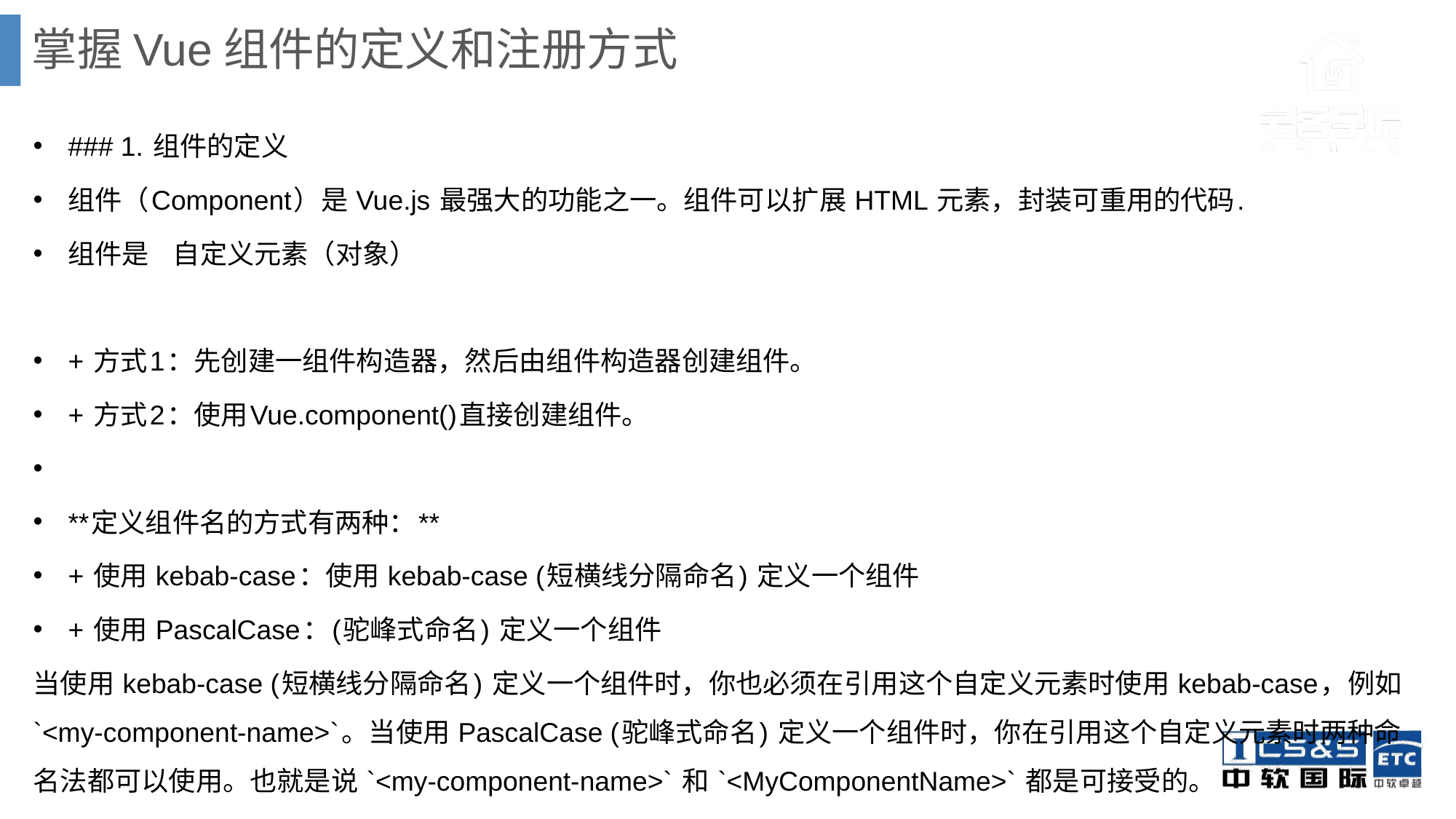

# 掌握Vue组件的定义和注册方式
### 1. 组件的定义
组件（Component）是 Vue.js 最强大的功能之一。组件可以扩展 HTML 元素，封装可重用的代码.
组件是	自定义元素（对象）

+ 方式1：先创建一组件构造器，然后由组件构造器创建组件。
+ 方式2：使用Vue.component()直接创建组件。

**定义组件名的方式有两种：**
+ 使用 kebab-case：使用 kebab-case (短横线分隔命名) 定义一个组件
+ 使用 PascalCase：(驼峰式命名) 定义一个组件
当使用 kebab-case (短横线分隔命名) 定义一个组件时，你也必须在引用这个自定义元素时使用 kebab-case，例如 `<my-component-name>`。当使用 PascalCase (驼峰式命名) 定义一个组件时，你在引用这个自定义元素时两种命名法都可以使用。也就是说 `<my-component-name>` 和 `<MyComponentName>` 都是可接受的。